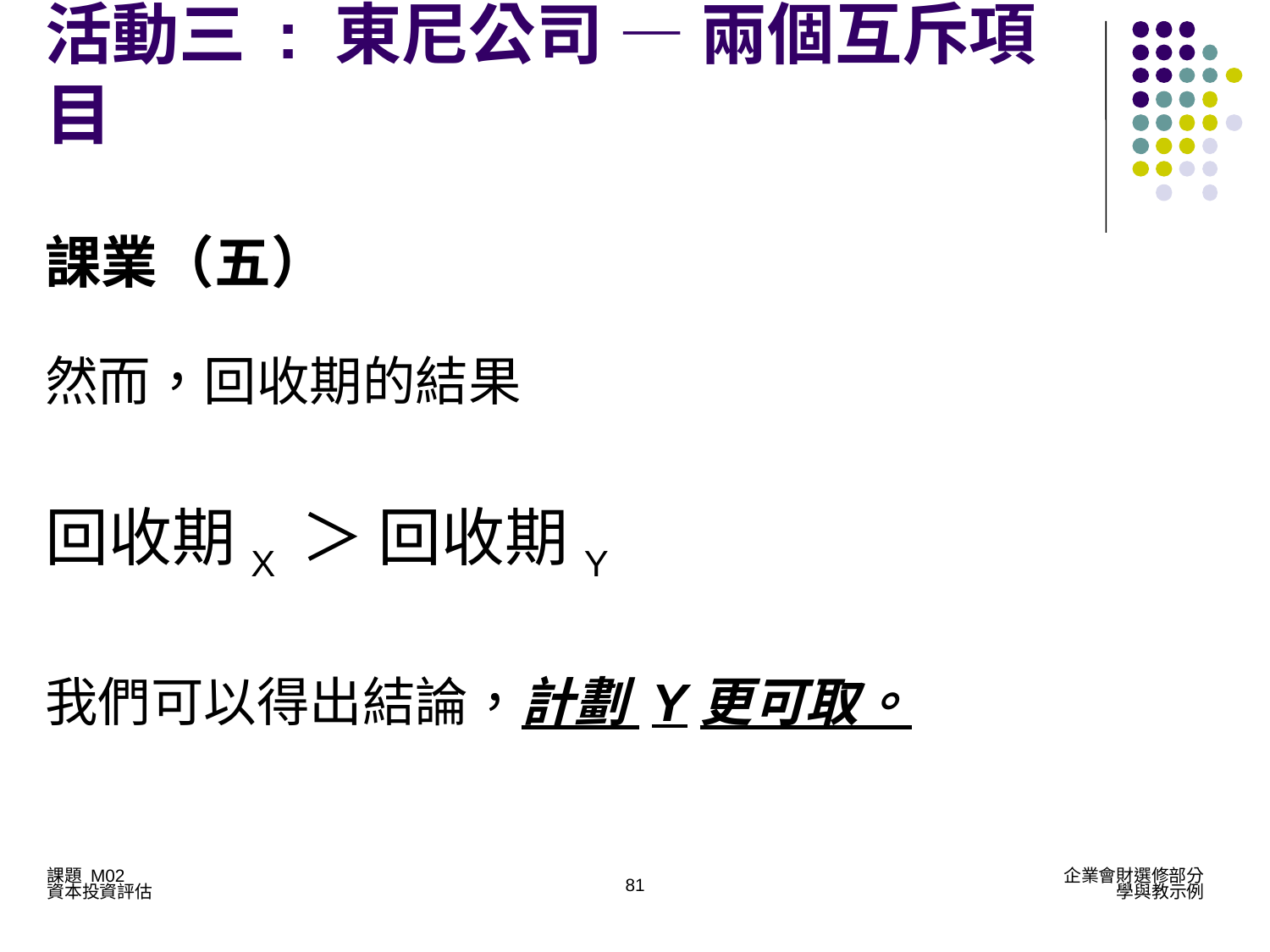

活動三 : 東尼公司 — 兩個互斥項目
課業（五）
然而，回收期的結果

回收期X ＞ 回收期Y

我們可以得出結論，計劃 Y更可取。
81